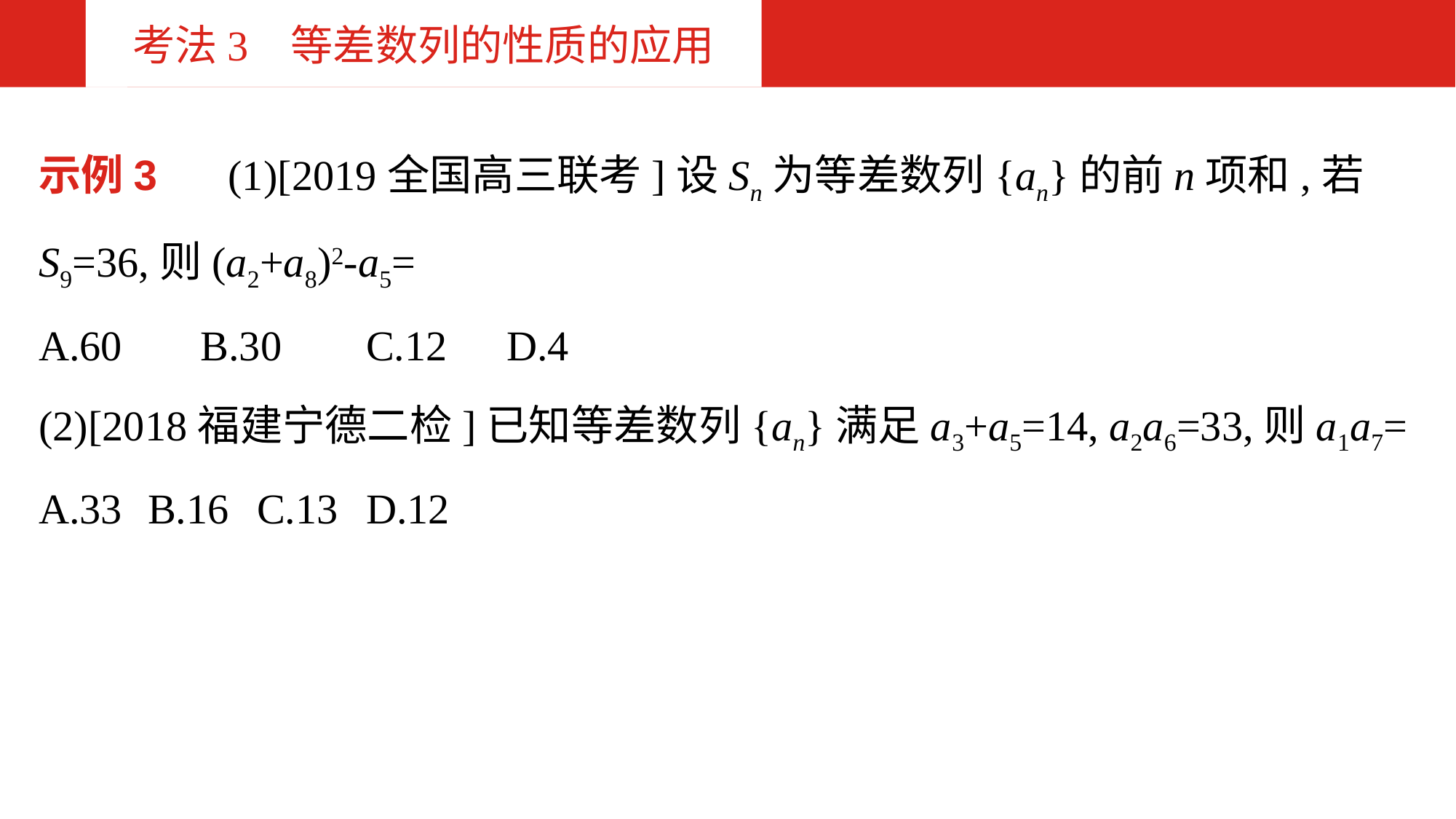

考法3   等差数列的性质的应用

示例3      (1)[2019全国高三联考]设Sn为等差数列{an}的前n项和,若S9=36,则(a2+a8)2-a5=
A.60	     B.30	C.12	   D.4
(2)[2018福建宁德二检]已知等差数列{an}满足a3+a5=14, a2a6=33,则a1a7=
A.33	B.16	C.13	D.12